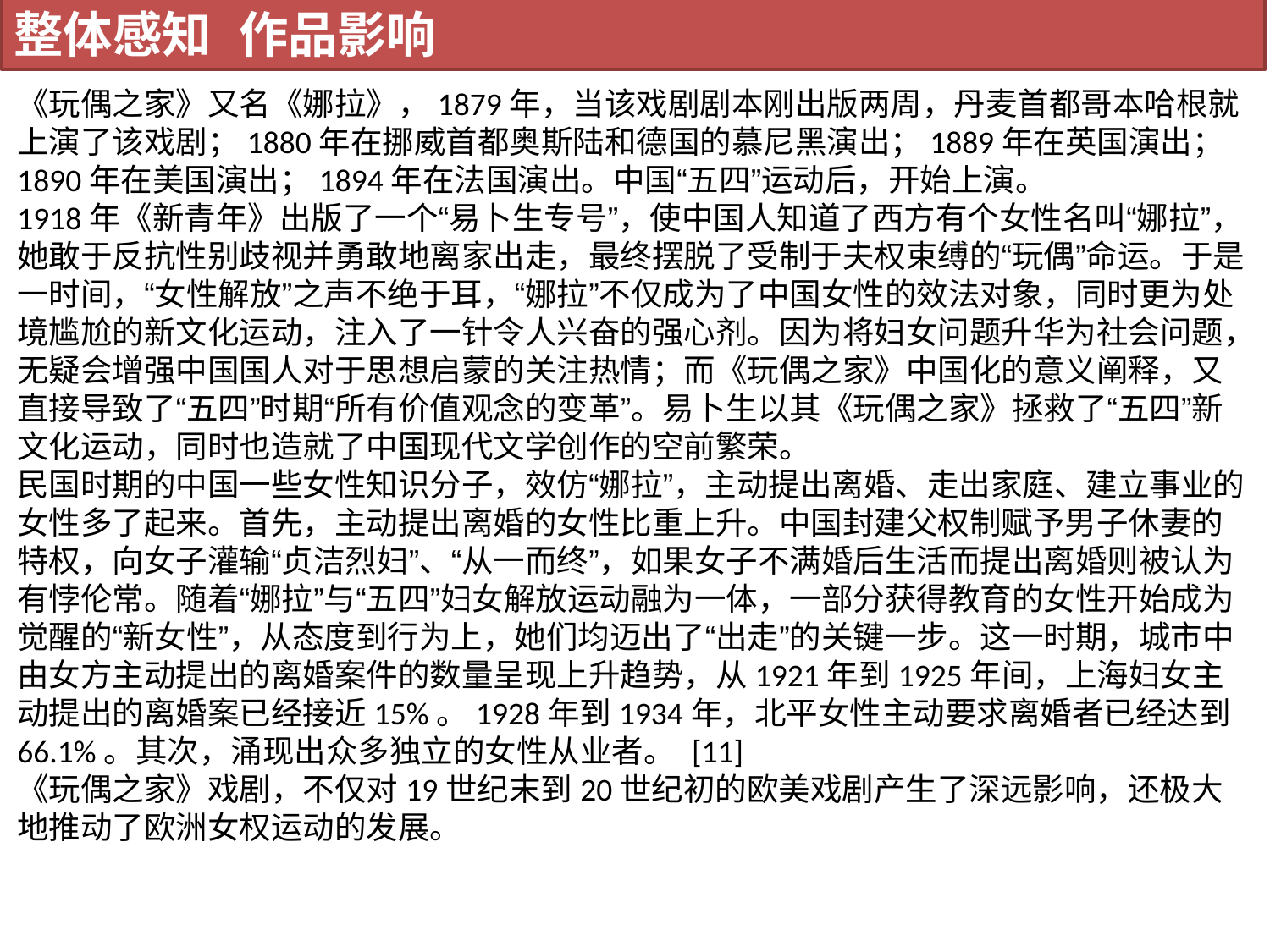

整体感知  作品影响
《玩偶之家》又名《娜拉》，1879年，当该戏剧剧本刚出版两周，丹麦首都哥本哈根就上演了该戏剧；1880年在挪威首都奥斯陆和德国的慕尼黑演出；1889年在英国演出；1890年在美国演出；1894年在法国演出。中国“五四”运动后，开始上演。
1918年《新青年》出版了一个“易卜生专号”，使中国人知道了西方有个女性名叫“娜拉”，她敢于反抗性别歧视并勇敢地离家出走，最终摆脱了受制于夫权束缚的“玩偶”命运。于是一时间，“女性解放”之声不绝于耳，“娜拉”不仅成为了中国女性的效法对象，同时更为处境尴尬的新文化运动，注入了一针令人兴奋的强心剂。因为将妇女问题升华为社会问题，无疑会增强中国国人对于思想启蒙的关注热情；而《玩偶之家》中国化的意义阐释，又直接导致了“五四”时期“所有价值观念的变革”。易卜生以其《玩偶之家》拯救了“五四”新文化运动，同时也造就了中国现代文学创作的空前繁荣。
民国时期的中国一些女性知识分子，效仿“娜拉”，主动提出离婚、走出家庭、建立事业的女性多了起来。首先，主动提出离婚的女性比重上升。中国封建父权制赋予男子休妻的特权，向女子灌输“贞洁烈妇”、“从一而终”，如果女子不满婚后生活而提出离婚则被认为有悖伦常。随着“娜拉”与“五四”妇女解放运动融为一体，一部分获得教育的女性开始成为觉醒的“新女性”，从态度到行为上，她们均迈出了“出走”的关键一步。这一时期，城市中由女方主动提出的离婚案件的数量呈现上升趋势，从1921年到1925年间，上海妇女主动提出的离婚案已经接近15%。1928年到1934年，北平女性主动要求离婚者已经达到66.1%。其次，涌现出众多独立的女性从业者。 [11]
《玩偶之家》戏剧，不仅对19世纪末到20世纪初的欧美戏剧产生了深远影响，还极大地推动了欧洲女权运动的发展。